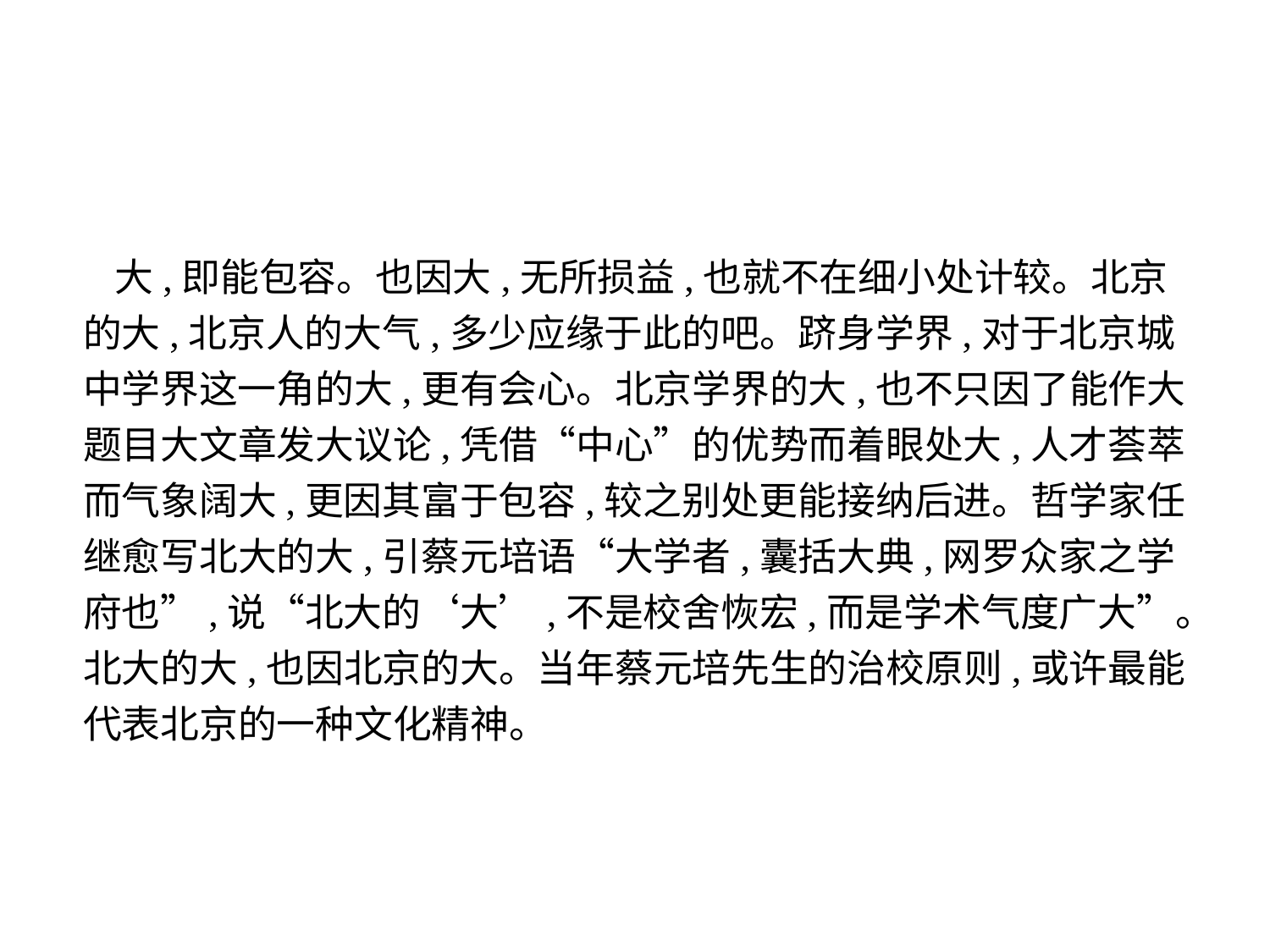

大,即能包容。也因大,无所损益,也就不在细小处计较。北京的大,北京人的大气,多少应缘于此的吧。跻身学界,对于北京城中学界这一角的大,更有会心。北京学界的大,也不只因了能作大题目大文章发大议论,凭借“中心”的优势而着眼处大,人才荟萃而气象阔大,更因其富于包容,较之别处更能接纳后进。哲学家任继愈写北大的大,引蔡元培语“大学者,囊括大典,网罗众家之学府也”,说“北大的‘大’,不是校舍恢宏,而是学术气度广大”。北大的大,也因北京的大。当年蔡元培先生的治校原则,或许最能代表北京的一种文化精神。
-10-